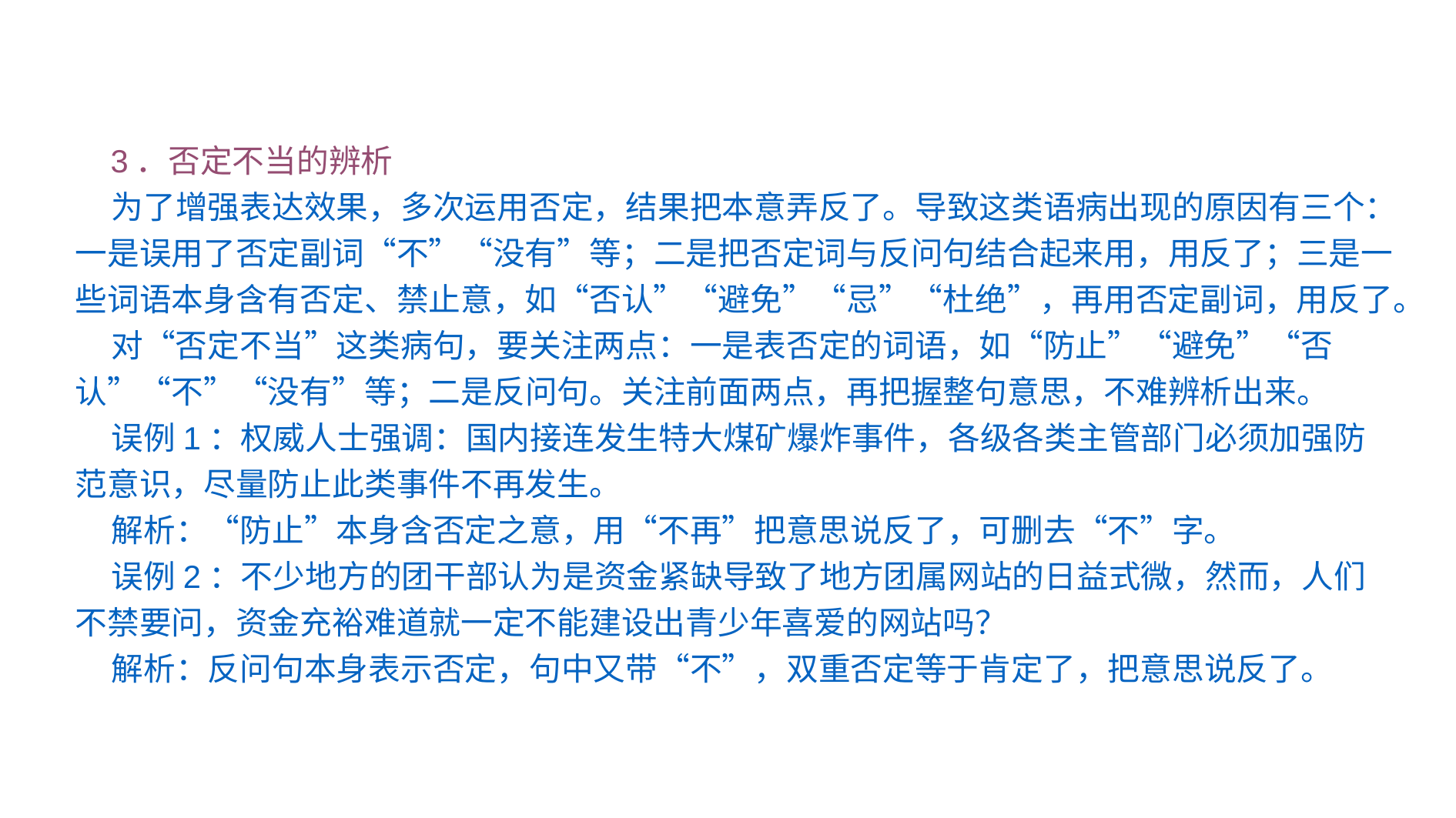

3．否定不当的辨析
    为了增强表达效果，多次运用否定，结果把本意弄反了。导致这类语病出现的原因有三个：一是误用了否定副词“不”“没有”等；二是把否定词与反问句结合起来用，用反了；三是一些词语本身含有否定、禁止意，如“否认”“避免”“忌”“杜绝”，再用否定副词，用反了。
    对“否定不当”这类病句，要关注两点：一是表否定的词语，如“防止”“避免”“否认”“不”“没有”等；二是反问句。关注前面两点，再把握整句意思，不难辨析出来。
    误例1：权威人士强调：国内接连发生特大煤矿爆炸事件，各级各类主管部门必须加强防范意识，尽量防止此类事件不再发生。
    解析：“防止”本身含否定之意，用“不再”把意思说反了，可删去“不”字。
    误例2：不少地方的团干部认为是资金紧缺导致了地方团属网站的日益式微，然而，人们不禁要问，资金充裕难道就一定不能建设出青少年喜爱的网站吗？
    解析：反问句本身表示否定，句中又带“不”，双重否定等于肯定了，把意思说反了。